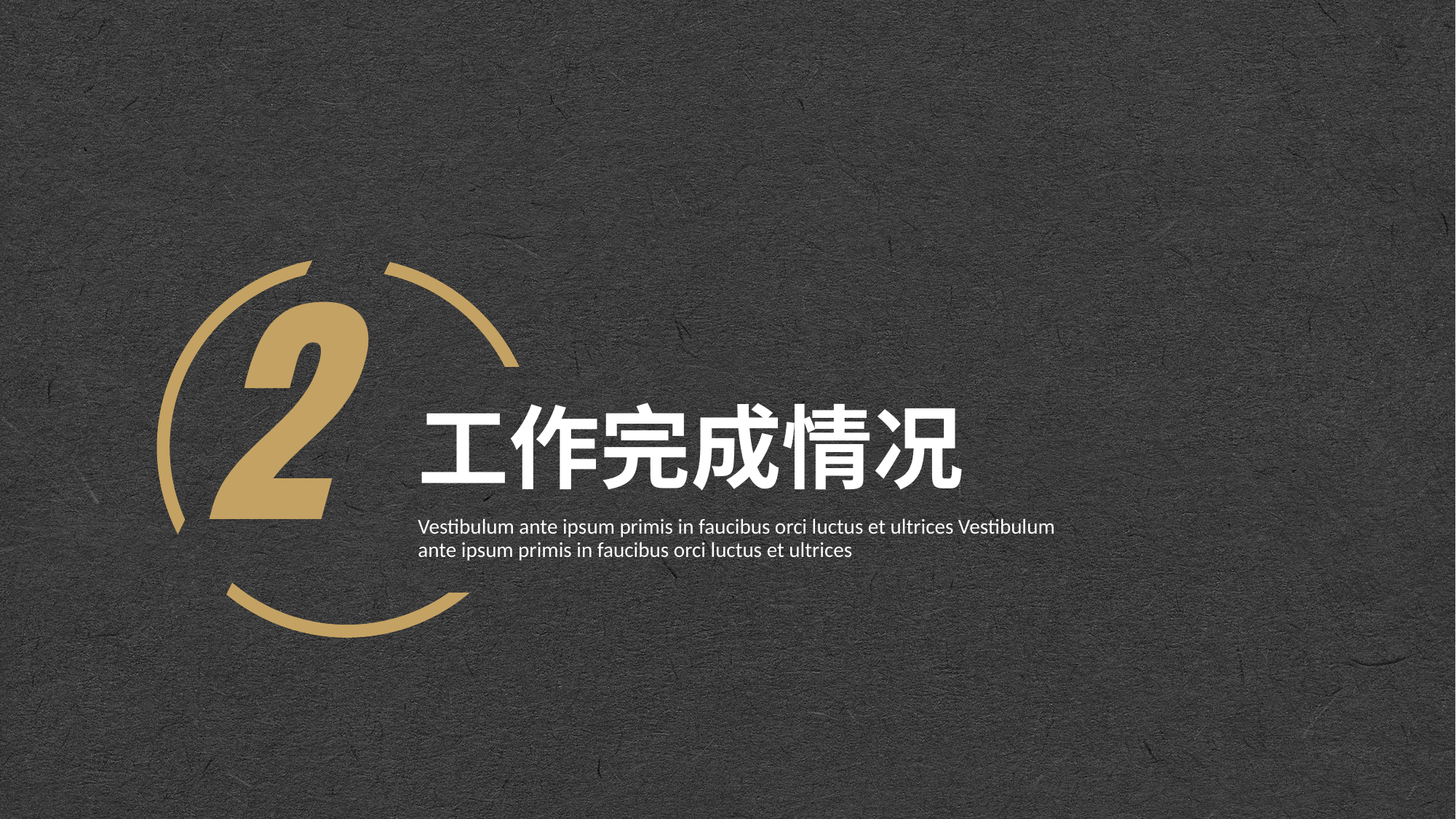

# 工作完成情况
2
Vestibulum ante ipsum primis in faucibus orci luctus et ultrices Vestibulum ante ipsum primis in faucibus orci luctus et ultrices